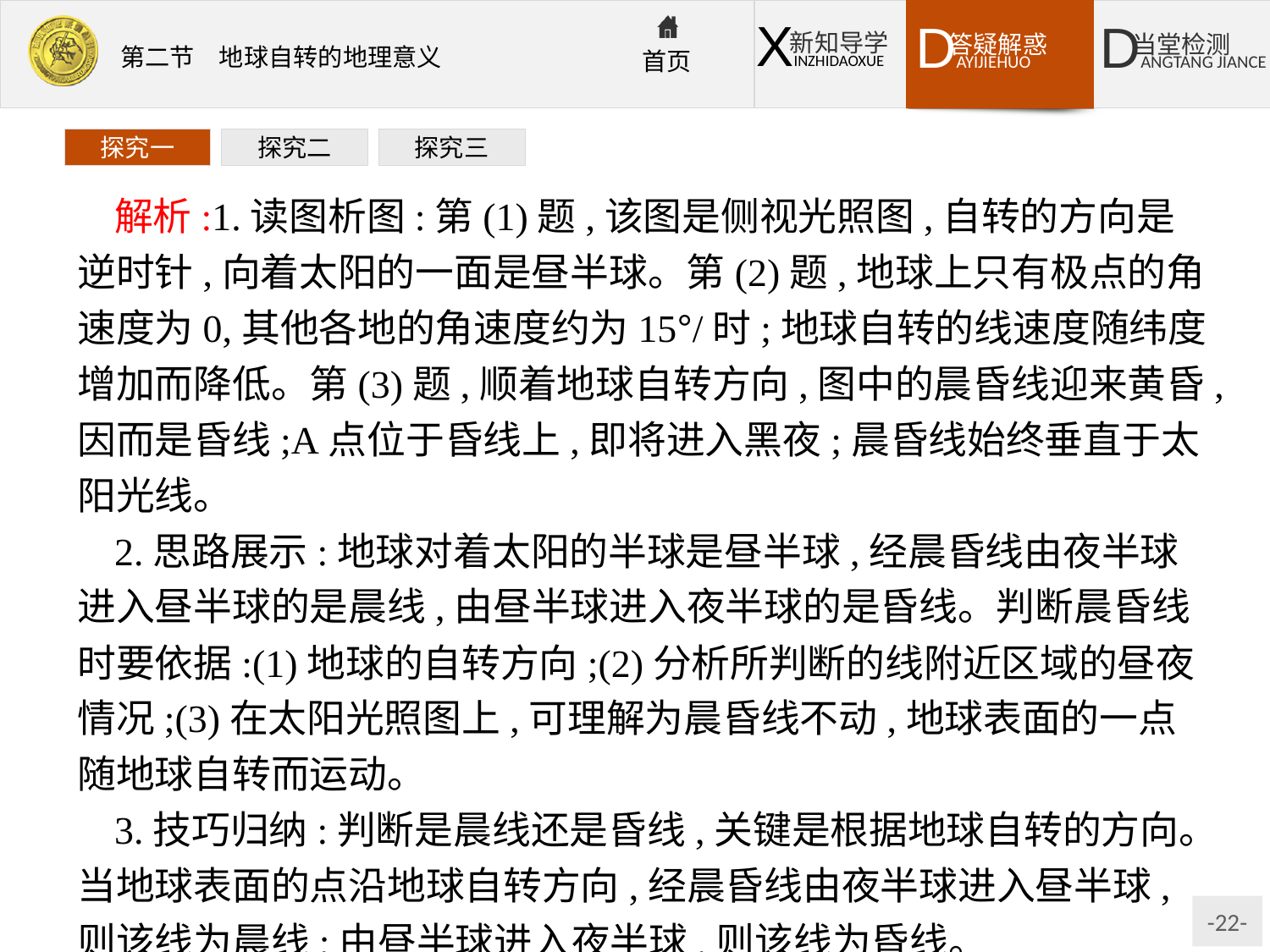

探究一
探究二
探究三
解析:1.读图析图:第(1)题,该图是侧视光照图,自转的方向是逆时针,向着太阳的一面是昼半球。第(2)题,地球上只有极点的角速度为0,其他各地的角速度约为15°/时;地球自转的线速度随纬度增加而降低。第(3)题,顺着地球自转方向,图中的晨昏线迎来黄昏,因而是昏线;A点位于昏线上,即将进入黑夜;晨昏线始终垂直于太阳光线。
2.思路展示:地球对着太阳的半球是昼半球,经晨昏线由夜半球进入昼半球的是晨线,由昼半球进入夜半球的是昏线。判断晨昏线时要依据:(1)地球的自转方向;(2)分析所判断的线附近区域的昼夜情况;(3)在太阳光照图上,可理解为晨昏线不动,地球表面的一点随地球自转而运动。
3.技巧归纳:判断是晨线还是昏线,关键是根据地球自转的方向。当地球表面的点沿地球自转方向,经晨昏线由夜半球进入昼半球,则该线为晨线;由昼半球进入夜半球,则该线为昏线。